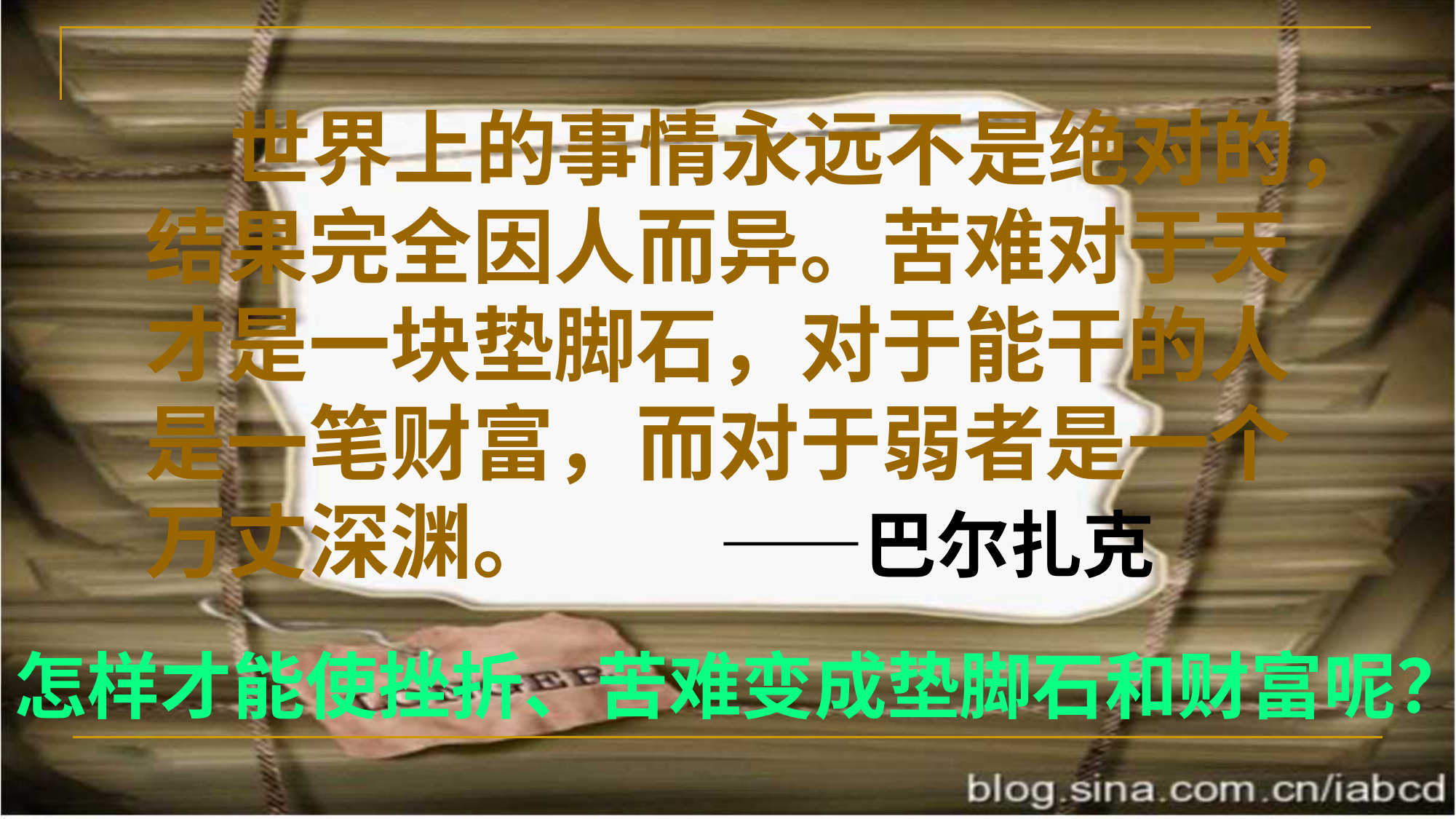

世界上的事情永远不是绝对的，结果完全因人而异。苦难对于天才是一块垫脚石，对于能干的人是一笔财富，而对于弱者是一个万丈深渊。          ——巴尔扎克
怎样才能使挫折、苦难变成垫脚石和财富呢？